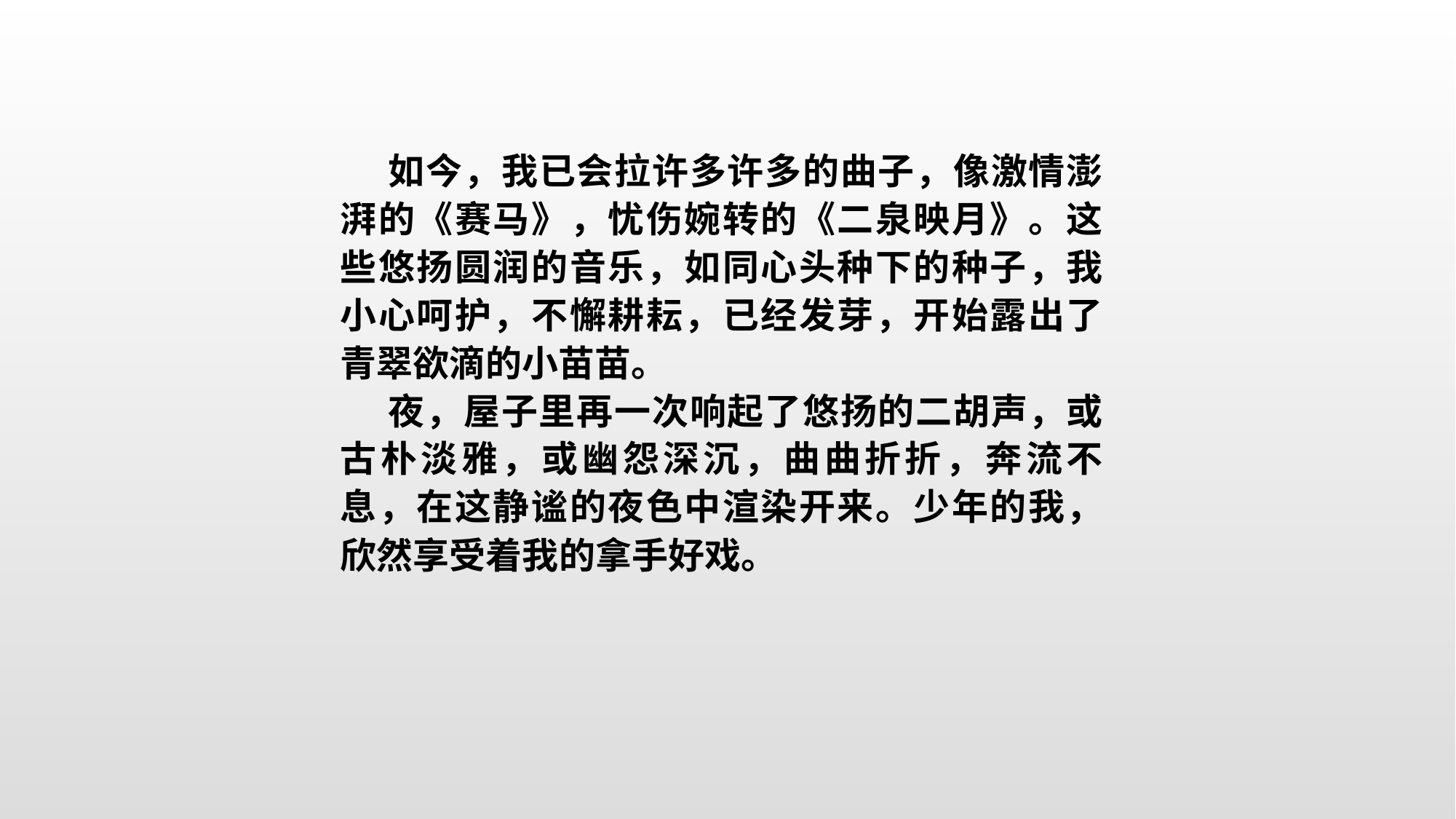

如今，我已会拉许多许多的曲子，像激情澎湃的《赛马》，忧伤婉转的《二泉映月》。这些悠扬圆润的音乐，如同心头种下的种子，我小心呵护，不懈耕耘，已经发芽，开始露出了青翠欲滴的小苗苗。
    夜，屋子里再一次响起了悠扬的二胡声，或古朴淡雅，或幽怨深沉，曲曲折折，奔流不息，在这静谧的夜色中渲染开来。少年的我，欣然享受着我的拿手好戏。